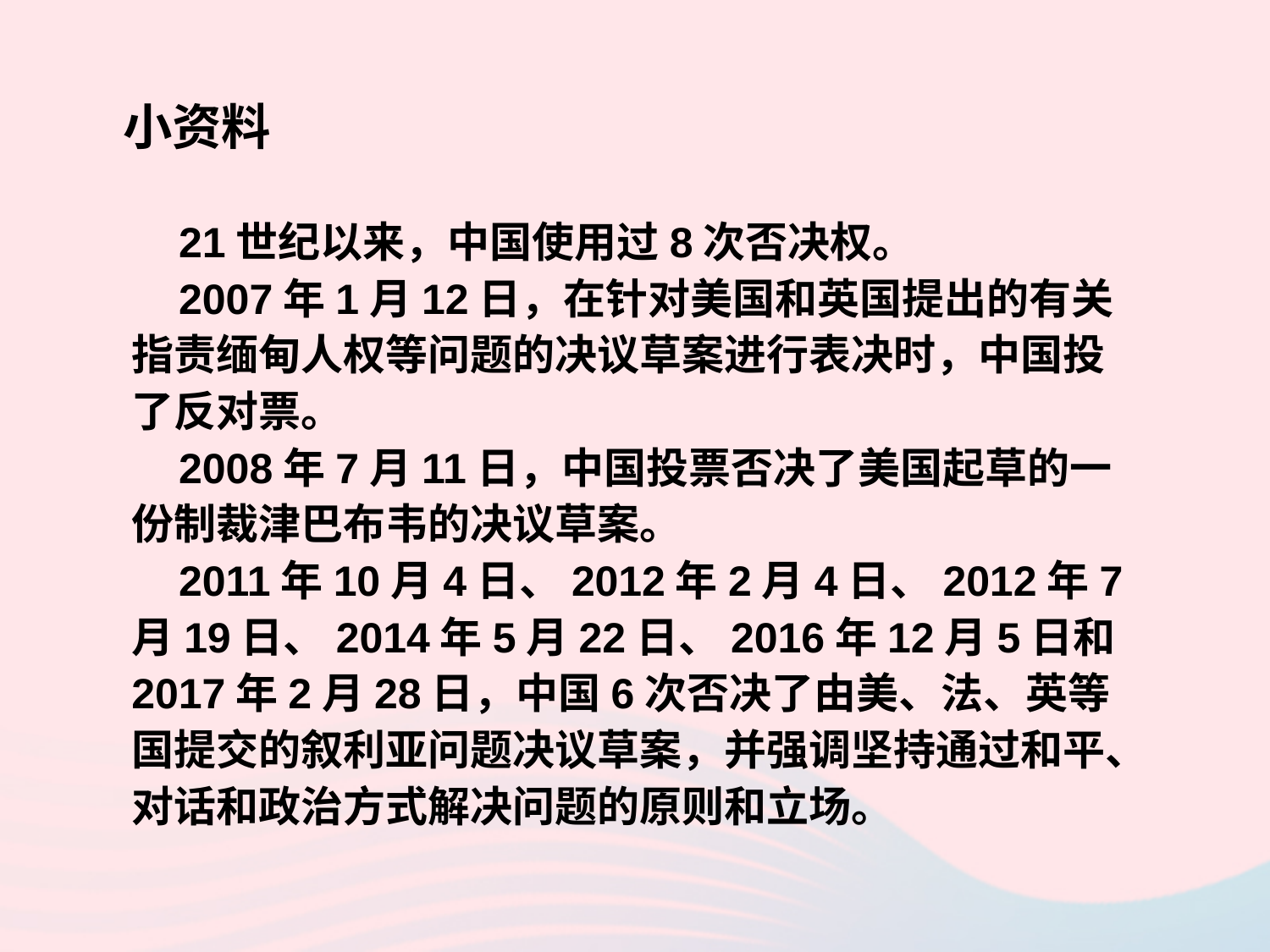

小资料
    21世纪以来，中国使用过8次否决权。
    2007年1月12日，在针对美国和英国提出的有关指责缅甸人权等问题的决议草案进行表决时，中国投了反对票。
    2008年7月11日，中国投票否决了美国起草的一份制裁津巴布韦的决议草案。
    2011年10月4日、2012年2月4日、2012年7月19日、2014年5月22日、2016年12月5日和2017年2月28日，中国6次否决了由美、法、英等国提交的叙利亚问题决议草案，并强调坚持通过和平、对话和政治方式解决问题的原则和立场。